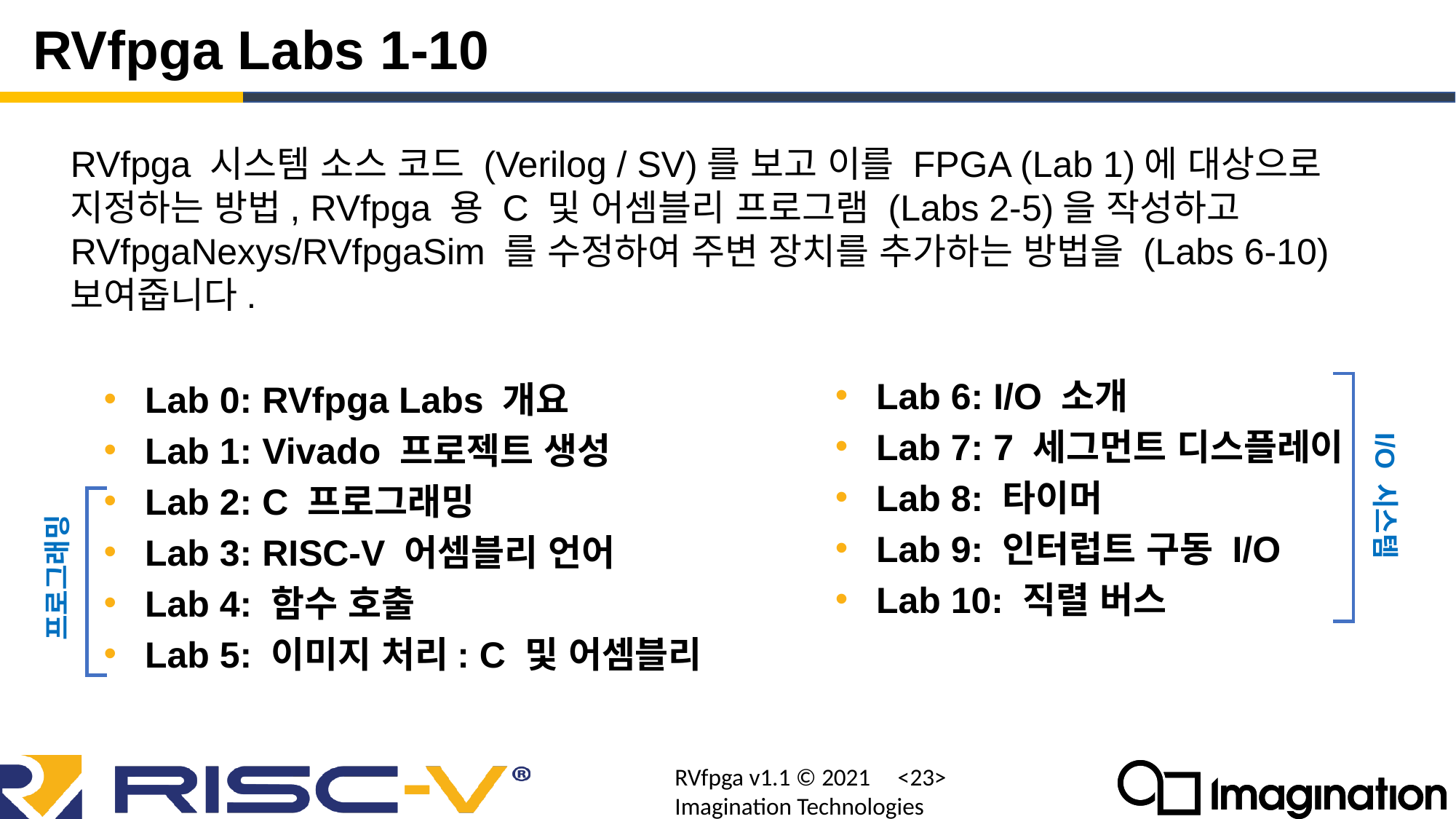

# RVfpga Labs 1-10
RVfpga 시스템 소스 코드 (Verilog / SV)를 보고 이를 FPGA (Lab 1)에 대상으로 지정하는 방법, RVfpga 용 C 및 어셈블리 프로그램 (Labs 2-5)을 작성하고 RVfpgaNexys/RVfpgaSim 를 수정하여 주변 장치를 추가하는 방법을 (Labs 6-10) 보여줍니다.

Lab 6: I/O 소개
Lab 7: 7 세그먼트 디스플레이
Lab 8: 타이머
Lab 9: 인터럽트 구동 I/O
Lab 10: 직렬 버스
Lab 0: RVfpga Labs 개요
Lab 1: Vivado 프로젝트 생성
Lab 2: C 프로그래밍
Lab 3: RISC-V 어셈블리 언어
Lab 4: 함수 호출
Lab 5: 이미지 처리: C 및 어셈블리
I/O 시스템
프로그래밍